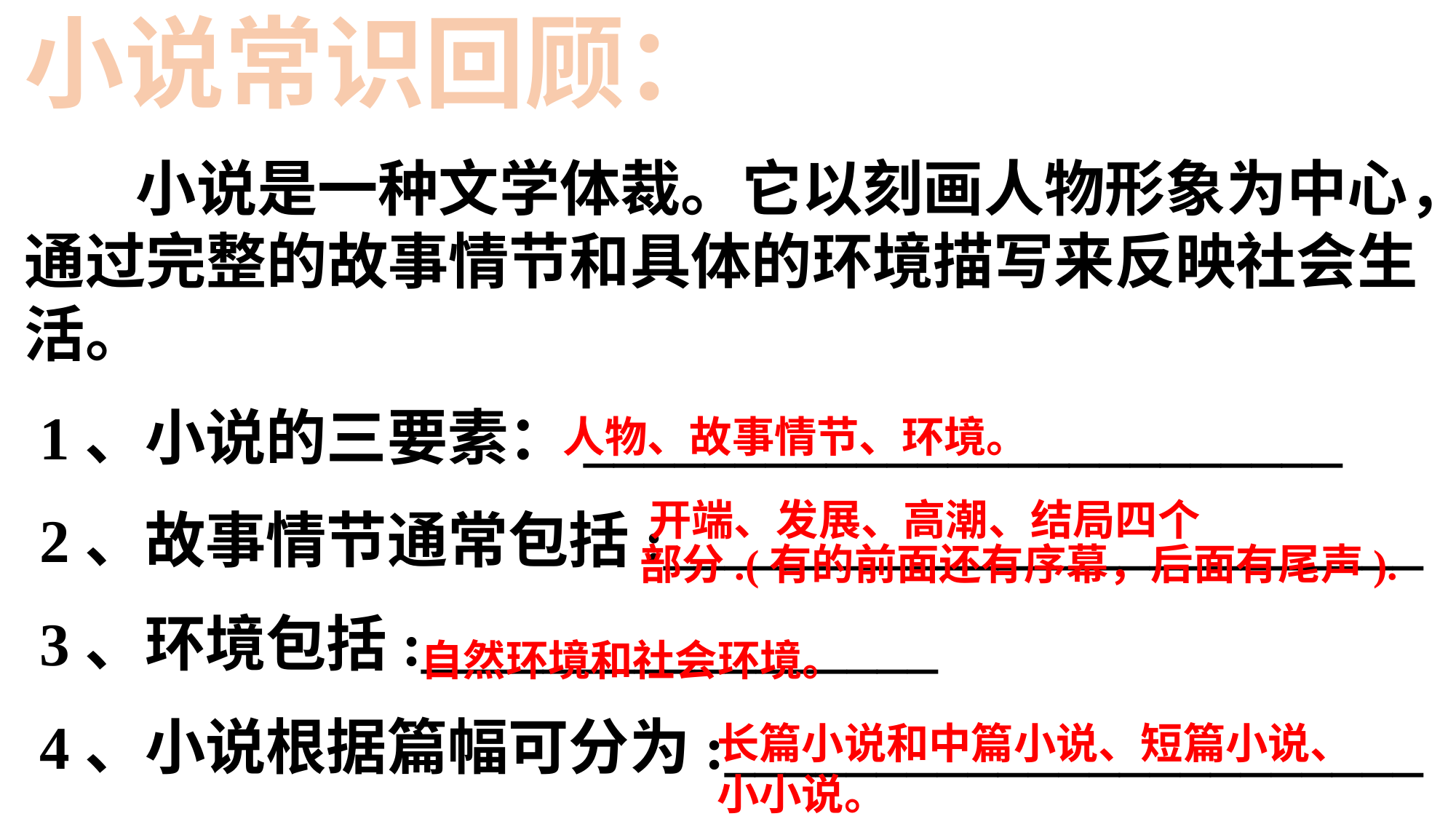

小说常识回顾：
       小说是一种文学体裁。它以刻画人物形象为中心，通过完整的故事情节和具体的环境描写来反映社会生活。
 1、小说的三要素：_________________________
 2、故事情节通常包括:_________________________
 3、环境包括:_________________
 4、小说根据篇幅可分为:_______________________
人物、故事情节、环境。
开端、发展、高潮、结局四个
部分.(有的前面还有序幕，后面有尾声).
自然环境和社会环境。
长篇小说和中篇小说、短篇小说、小小说。